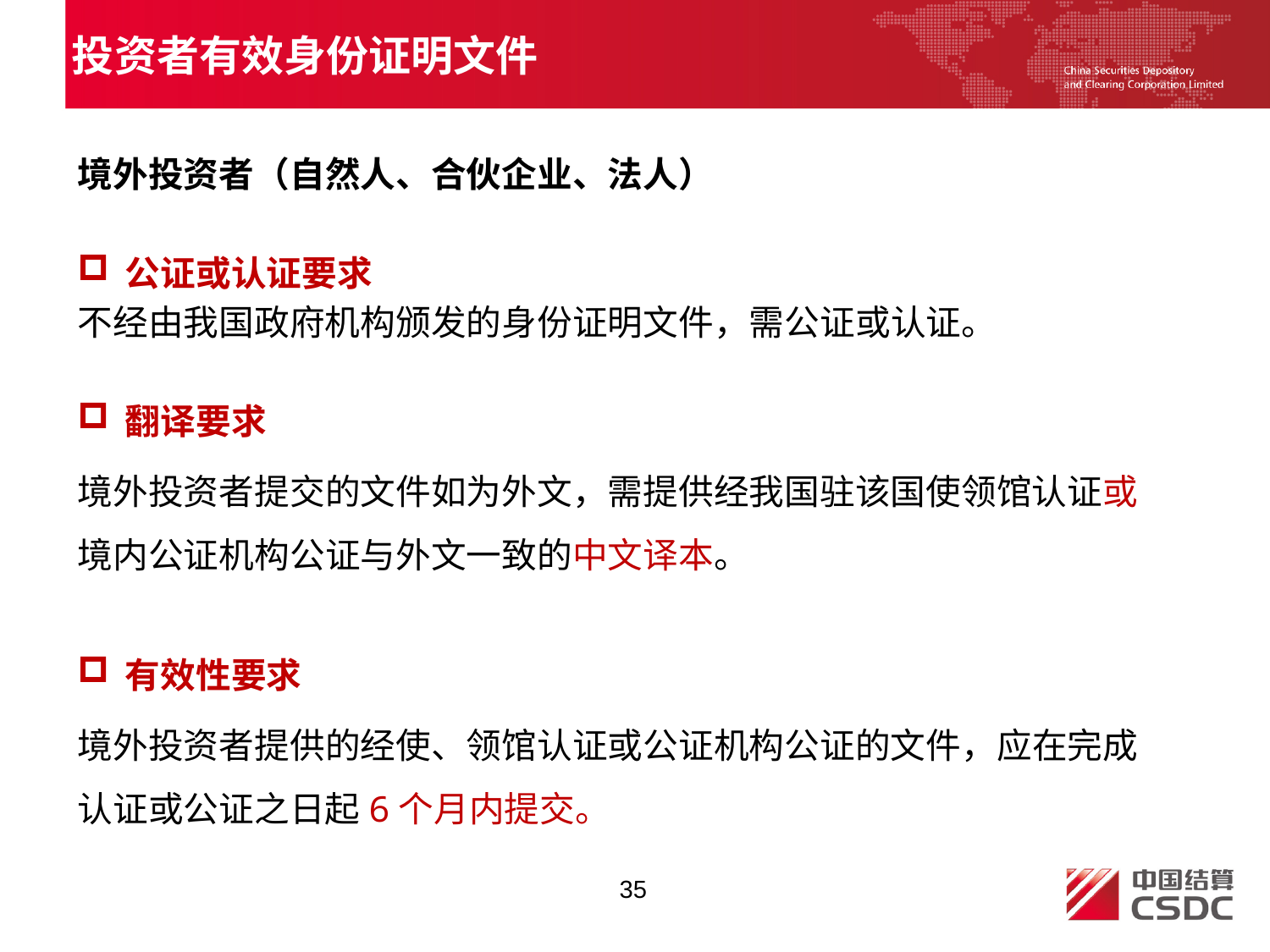

投资者有效身份证明文件
境外投资者（自然人、合伙企业、法人）

公证或认证要求
不经由我国政府机构颁发的身份证明文件，需公证或认证。

翻译要求
境外投资者提交的文件如为外文，需提供经我国驻该国使领馆认证或境内公证机构公证与外文一致的中文译本。

有效性要求
境外投资者提供的经使、领馆认证或公证机构公证的文件，应在完成认证或公证之日起6个月内提交。

35